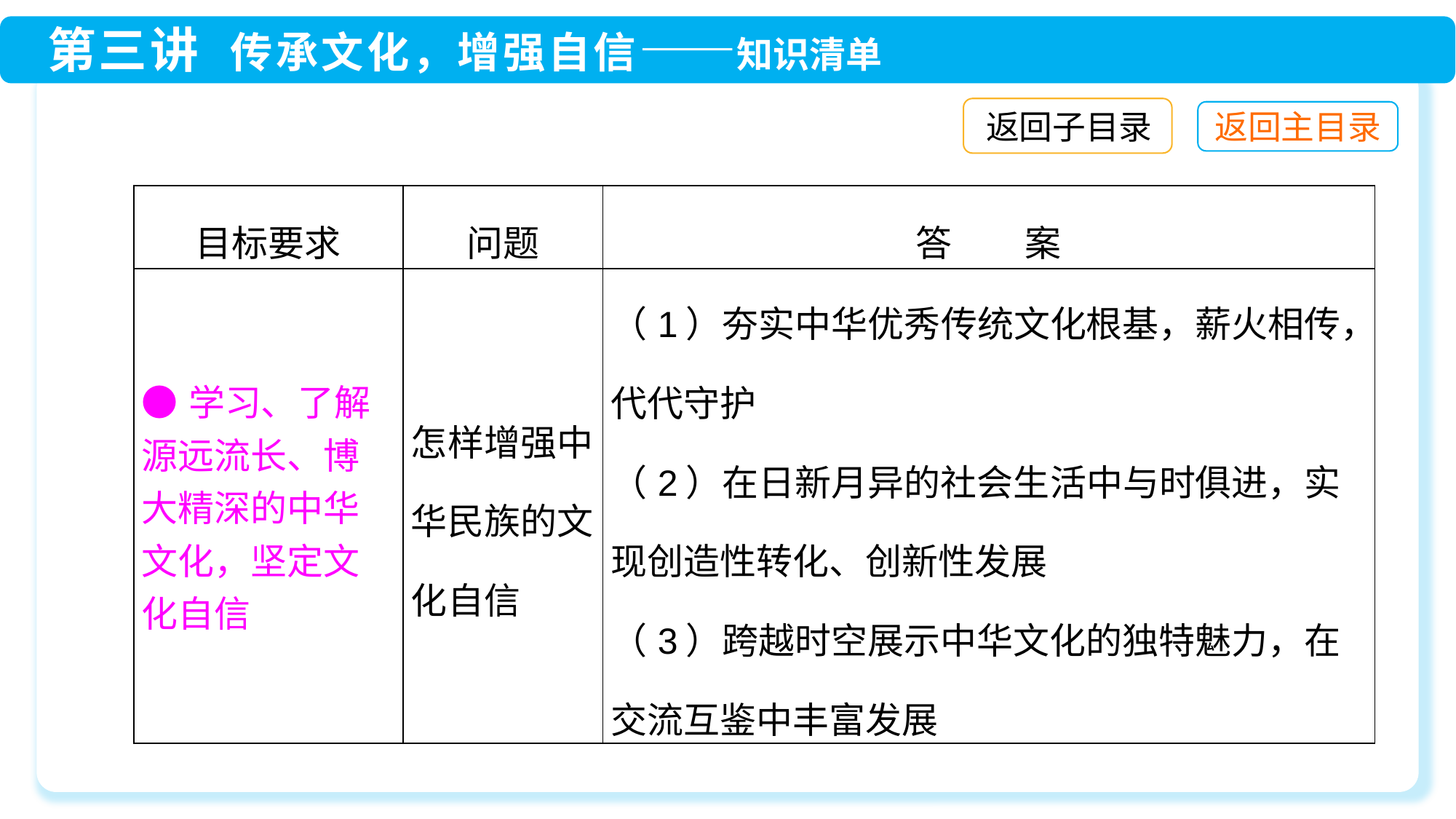

返回子目录
| 目标要求 | 问题 | 答　　案 |
| --- | --- | --- |
| ●学习、了解源远流长、博大精深的中华文化，坚定文化自信 | 怎样增强中华民族的文化自信 | （1）夯实中华优秀传统文化根基，薪火相传，代代守护 （2）在日新月异的社会生活中与时俱进，实现创造性转化、创新性发展 （3）跨越时空展示中华文化的独特魅力，在交流互鉴中丰富发展 |